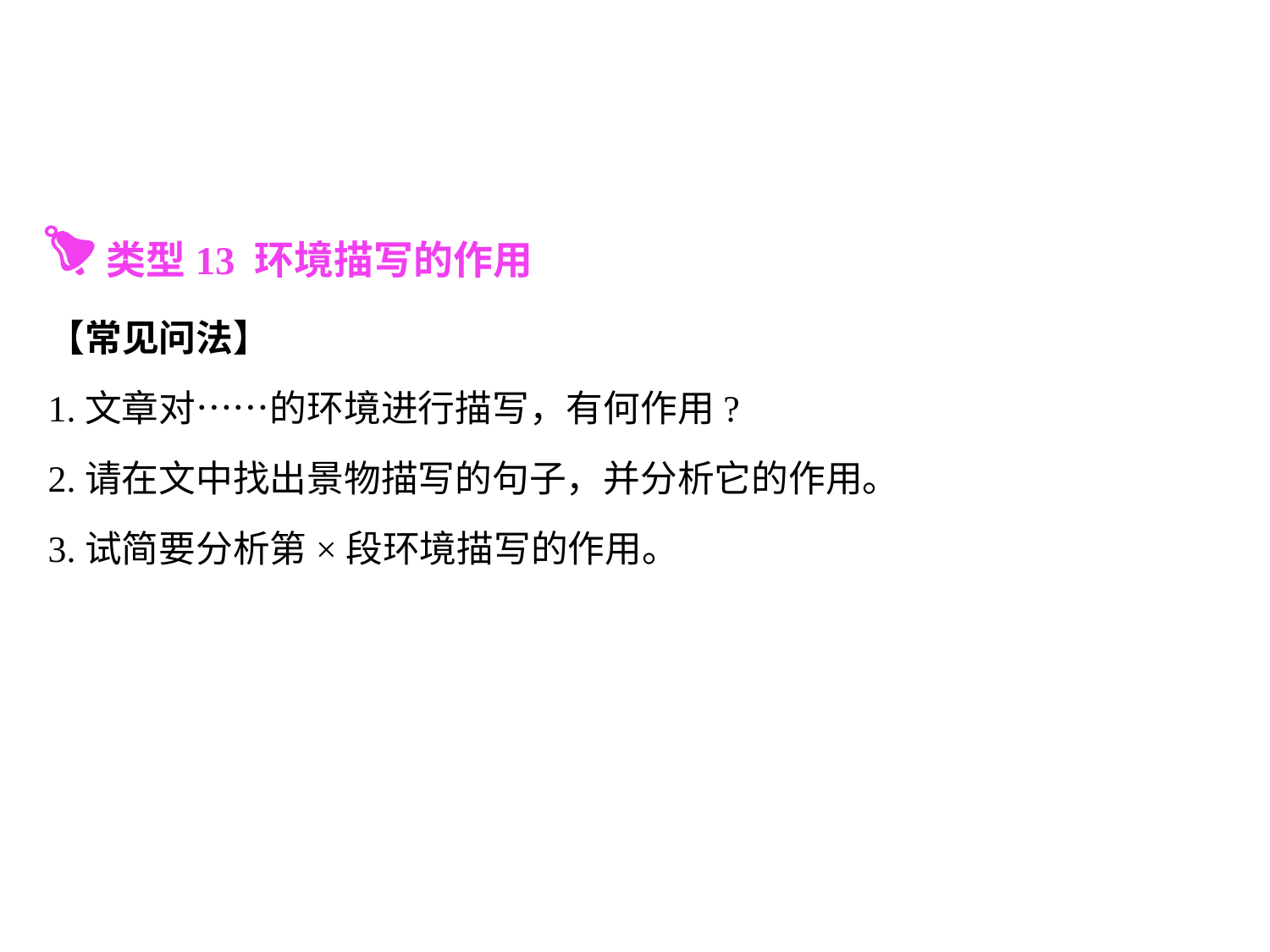

类型13 环境描写的作用

【常见问法】
1.文章对……的环境进行描写，有何作用?
2.请在文中找出景物描写的句子，并分析它的作用。
3.试简要分析第×段环境描写的作用。